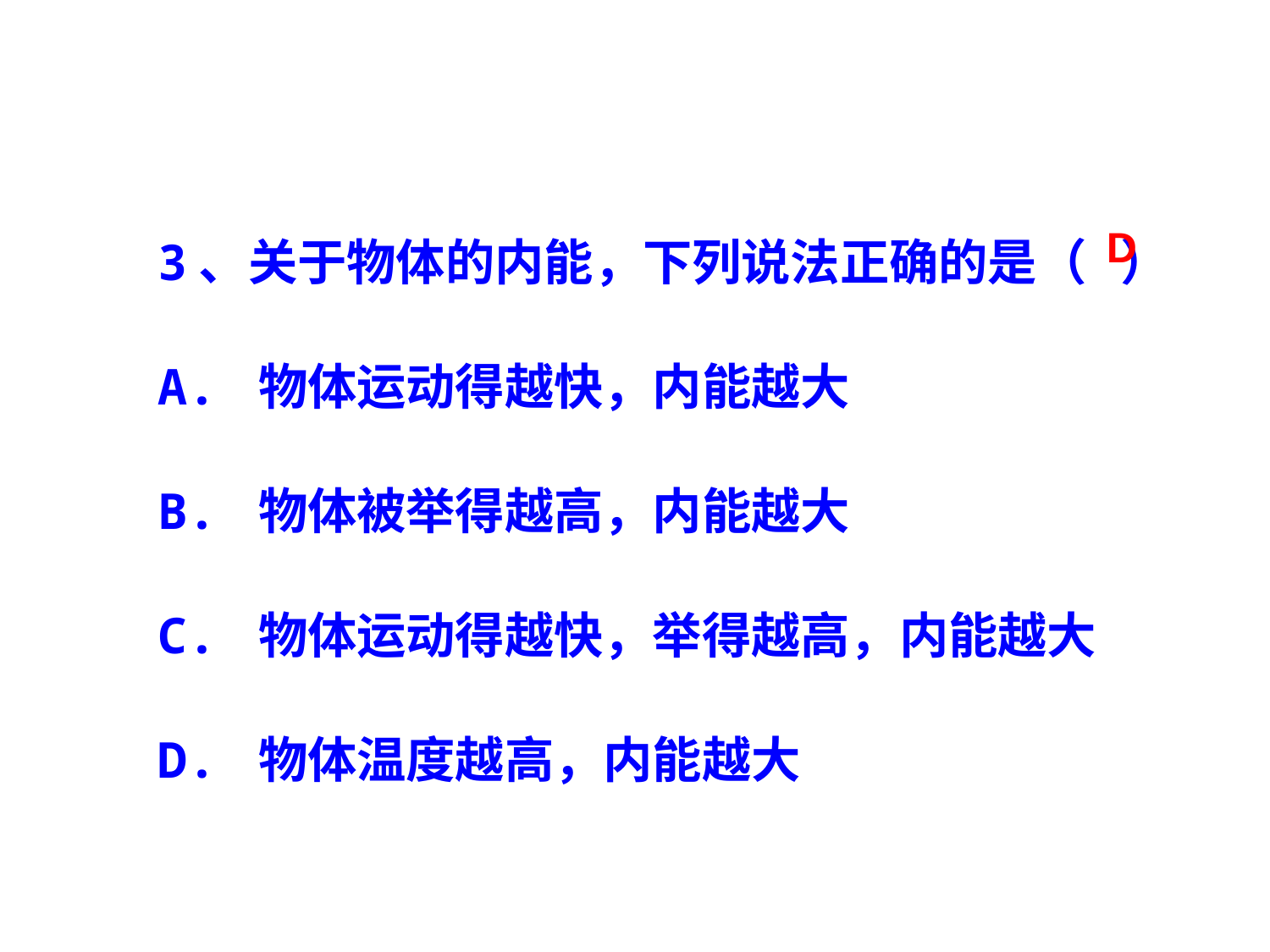

3、关于物体的内能，下列说法正确的是（   ）
A. 物体运动得越快，内能越大
B. 物体被举得越高，内能越大
C. 物体运动得越快，举得越高，内能越大
D. 物体温度越高，内能越大
D